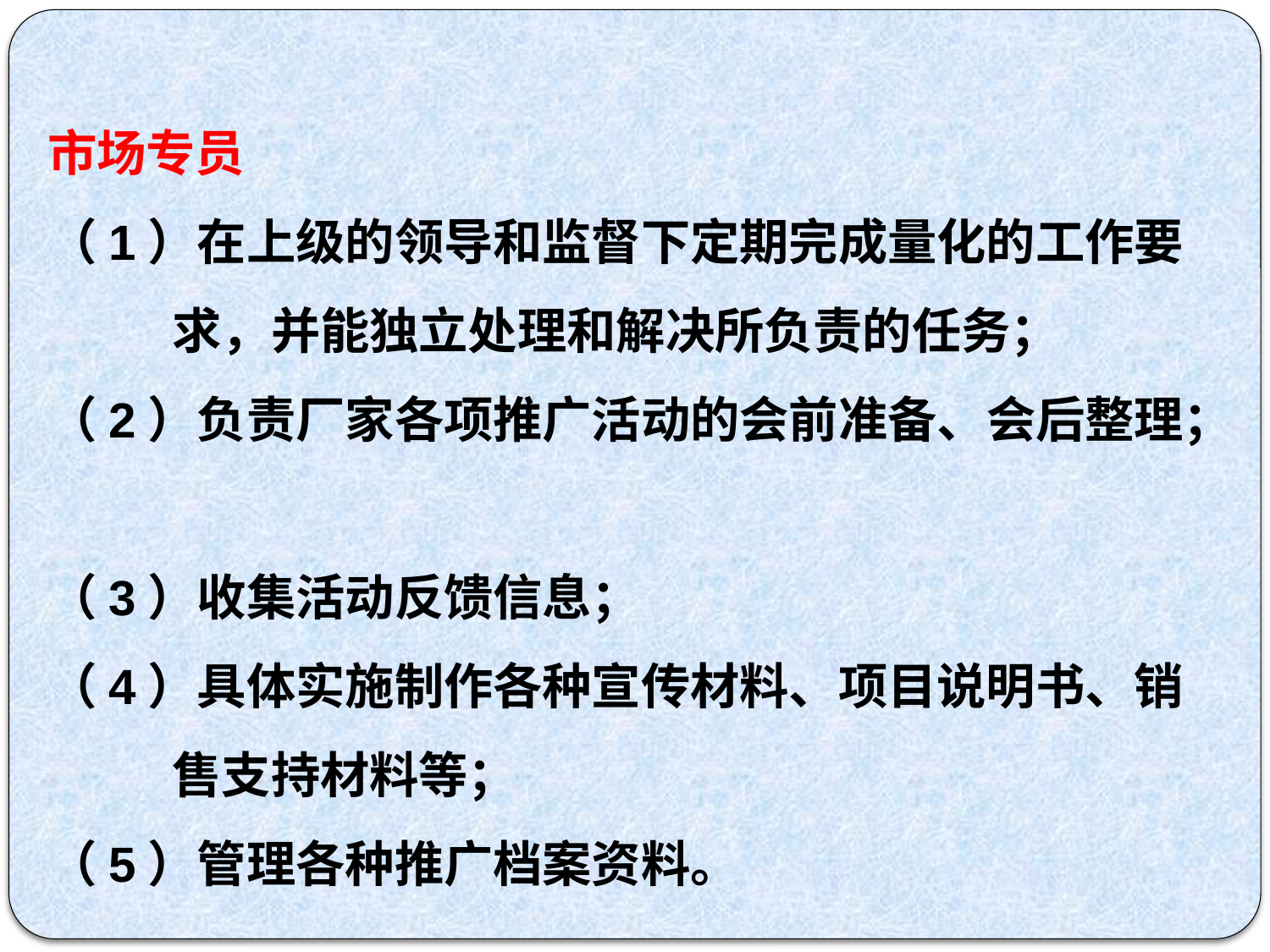

市场专员
（1）在上级的领导和监督下定期完成量化的工作要求，并能独立处理和解决所负责的任务；
（2）负责厂家各项推广活动的会前准备、会后整理；
（3）收集活动反馈信息；
（4）具体实施制作各种宣传材料、项目说明书、销售支持材料等；
（5）管理各种推广档案资料。